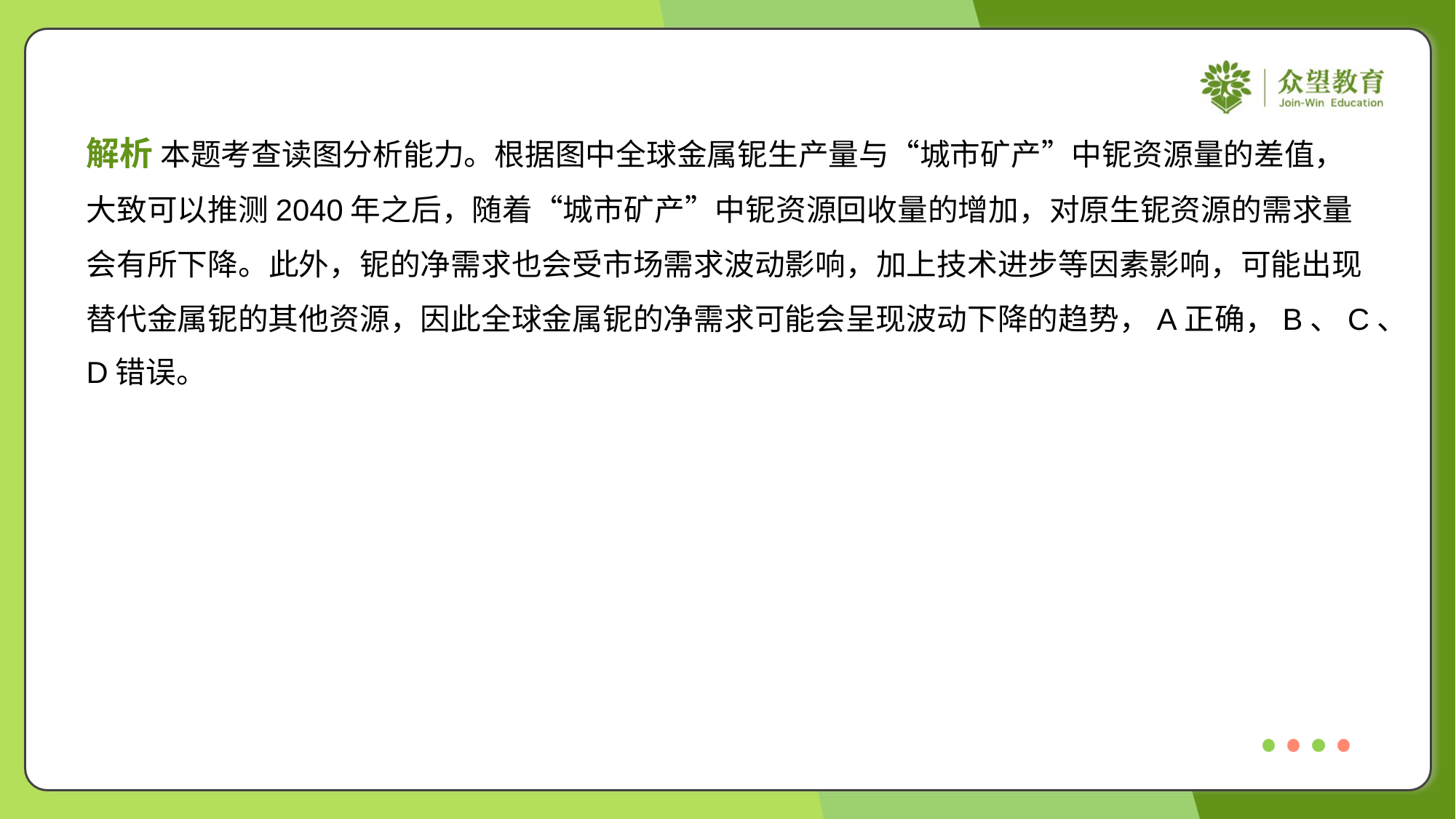

解析 本题考查读图分析能力。根据图中全球金属铌生产量与“城市矿产”中铌资源量的差值，
大致可以推测2040年之后，随着“城市矿产”中铌资源回收量的增加，对原生铌资源的需求量
会有所下降。此外，铌的净需求也会受市场需求波动影响，加上技术进步等因素影响，可能出现
替代金属铌的其他资源，因此全球金属铌的净需求可能会呈现波动下降的趋势，A正确，B、C、
D错误。